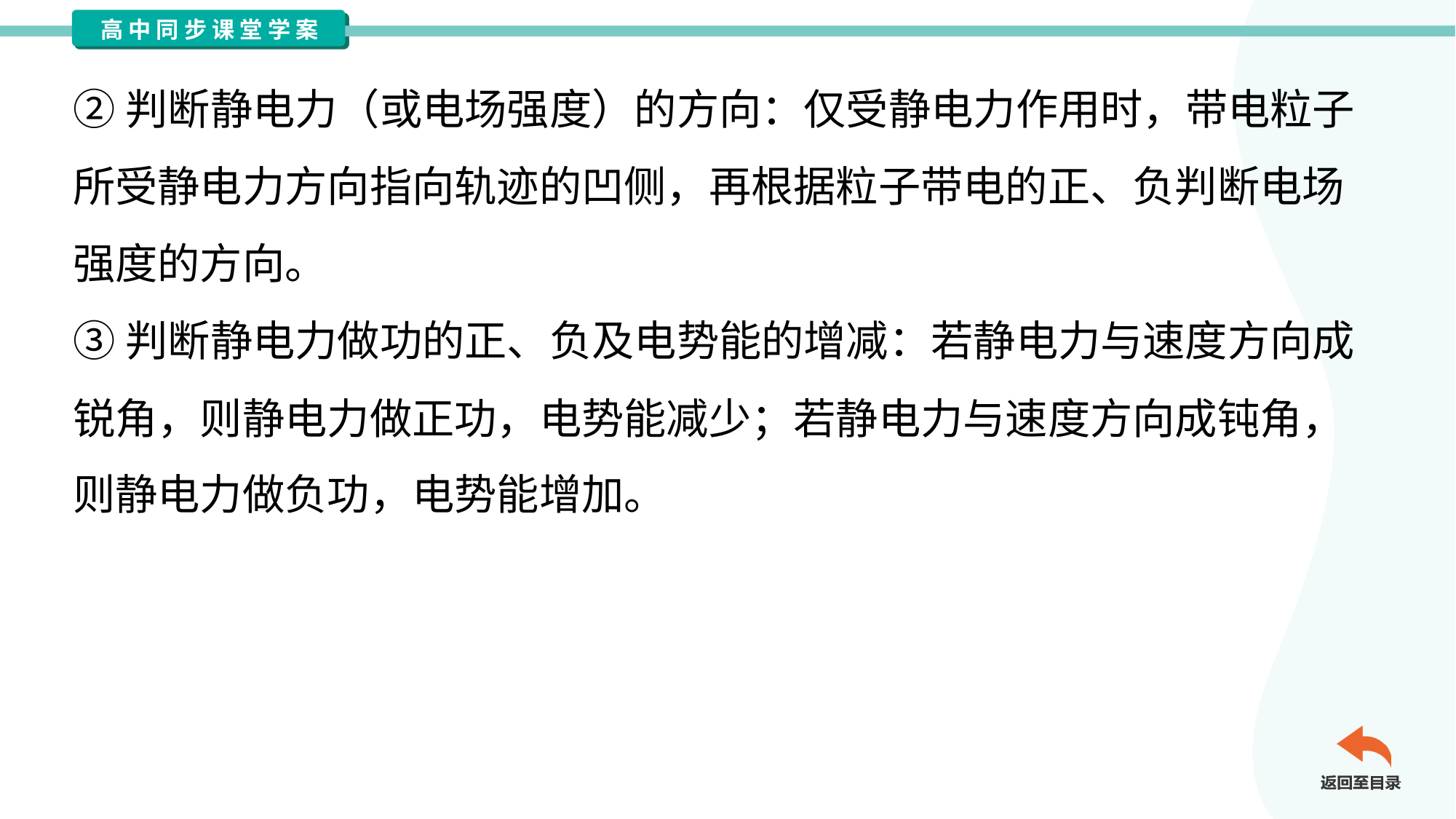

②判断静电力（或电场强度）的方向：仅受静电力作用时，带电粒子
所受静电力方向指向轨迹的凹侧，再根据粒子带电的正、负判断电场
强度的方向。
③判断静电力做功的正、负及电势能的增减：若静电力与速度方向成
锐角，则静电力做正功，电势能减少；若静电力与速度方向成钝角，
则静电力做负功，电势能增加。